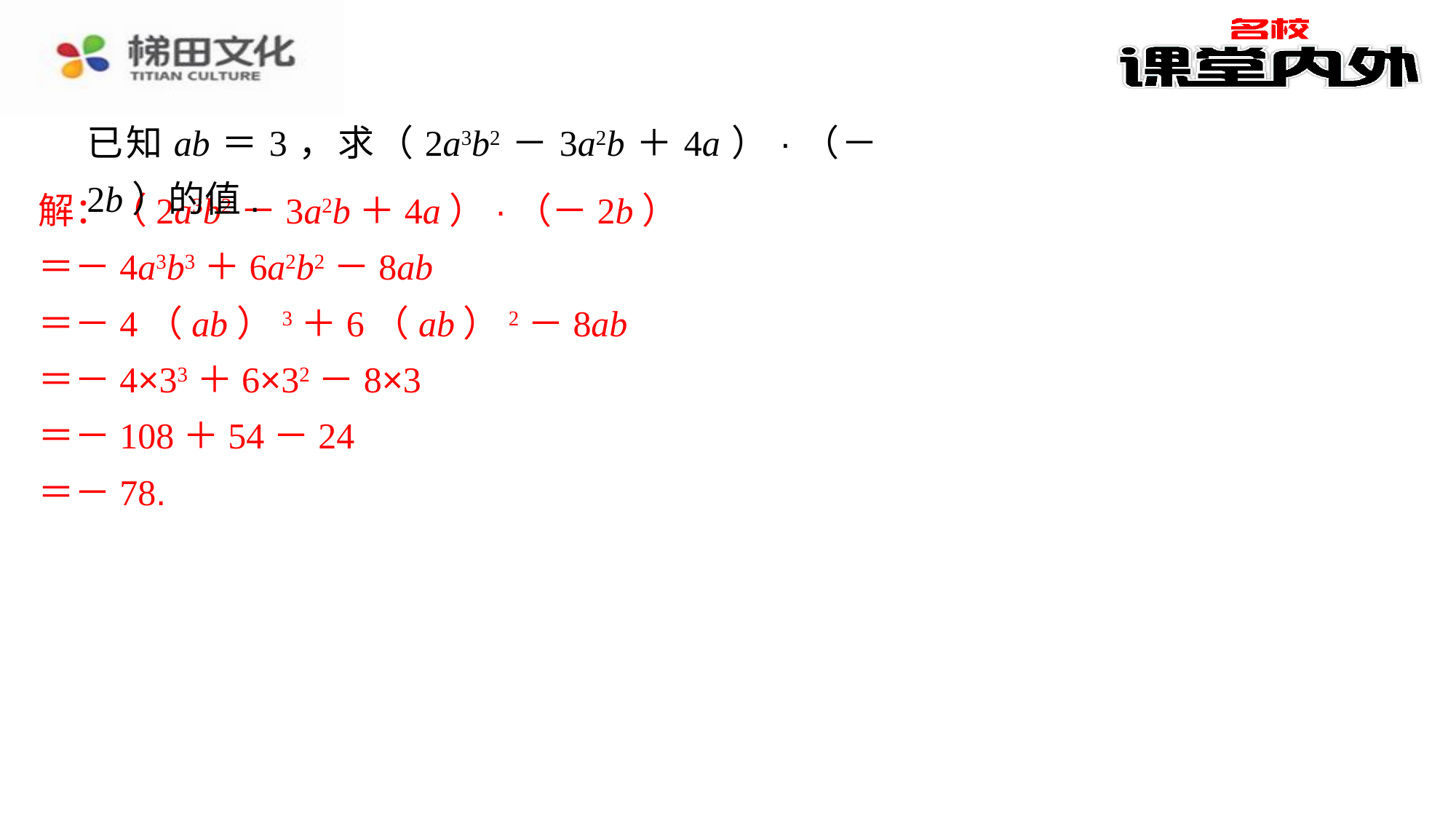

已知ab＝3，求（2a3b2－3a2b＋4a）·（－2b）的值.
解：（2a3b2－3a2b＋4a）·（－2b）
＝－4a3b3＋6a2b2－8ab
＝－4（ab）3＋6（ab）2－8ab
＝－4×33＋6×32－8×3
＝－108＋54－24
＝－78.